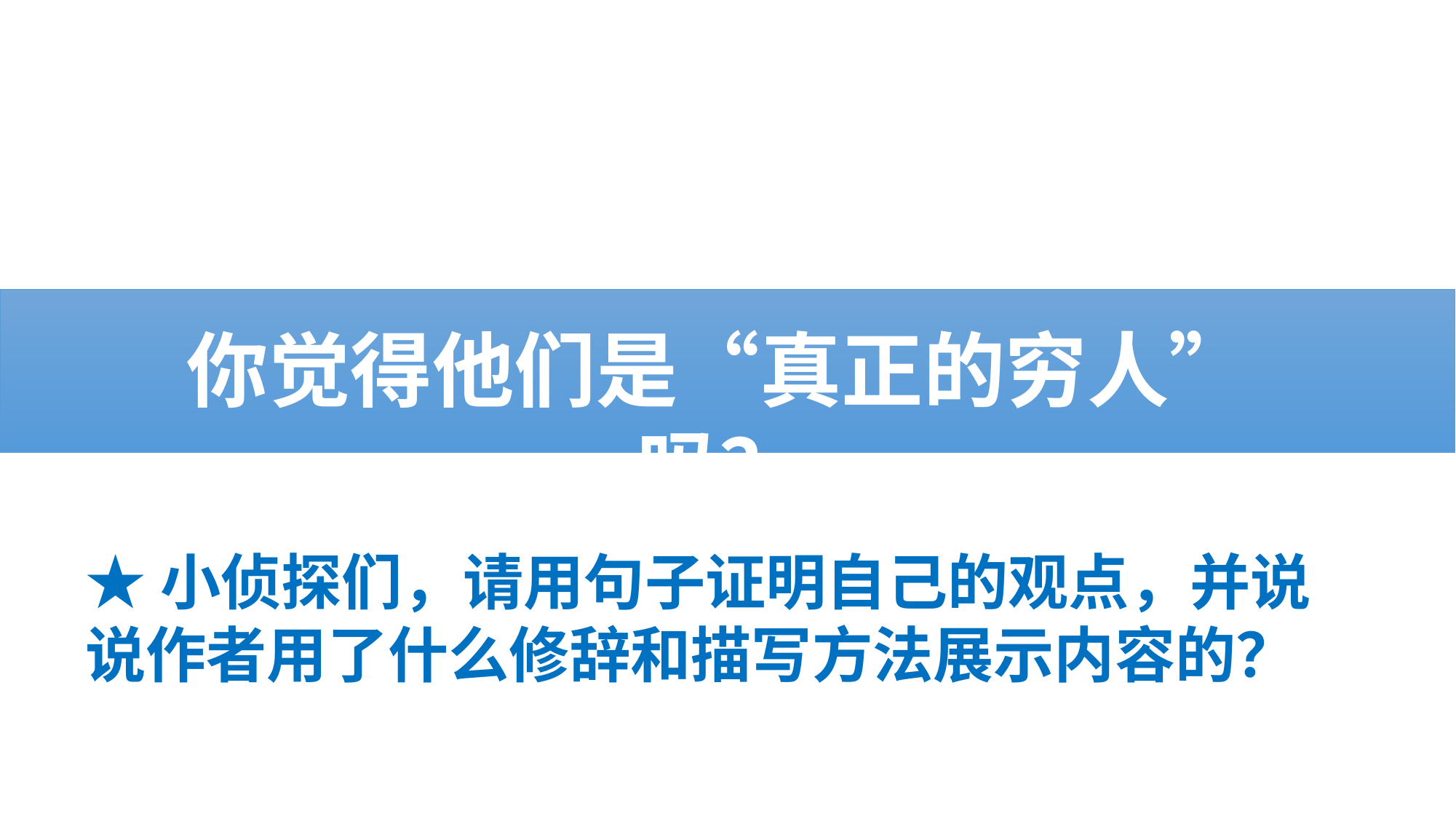

你觉得他们是“真正的穷人”吗？
★小侦探们，请用句子证明自己的观点，并说说作者用了什么修辞和描写方法展示内容的？